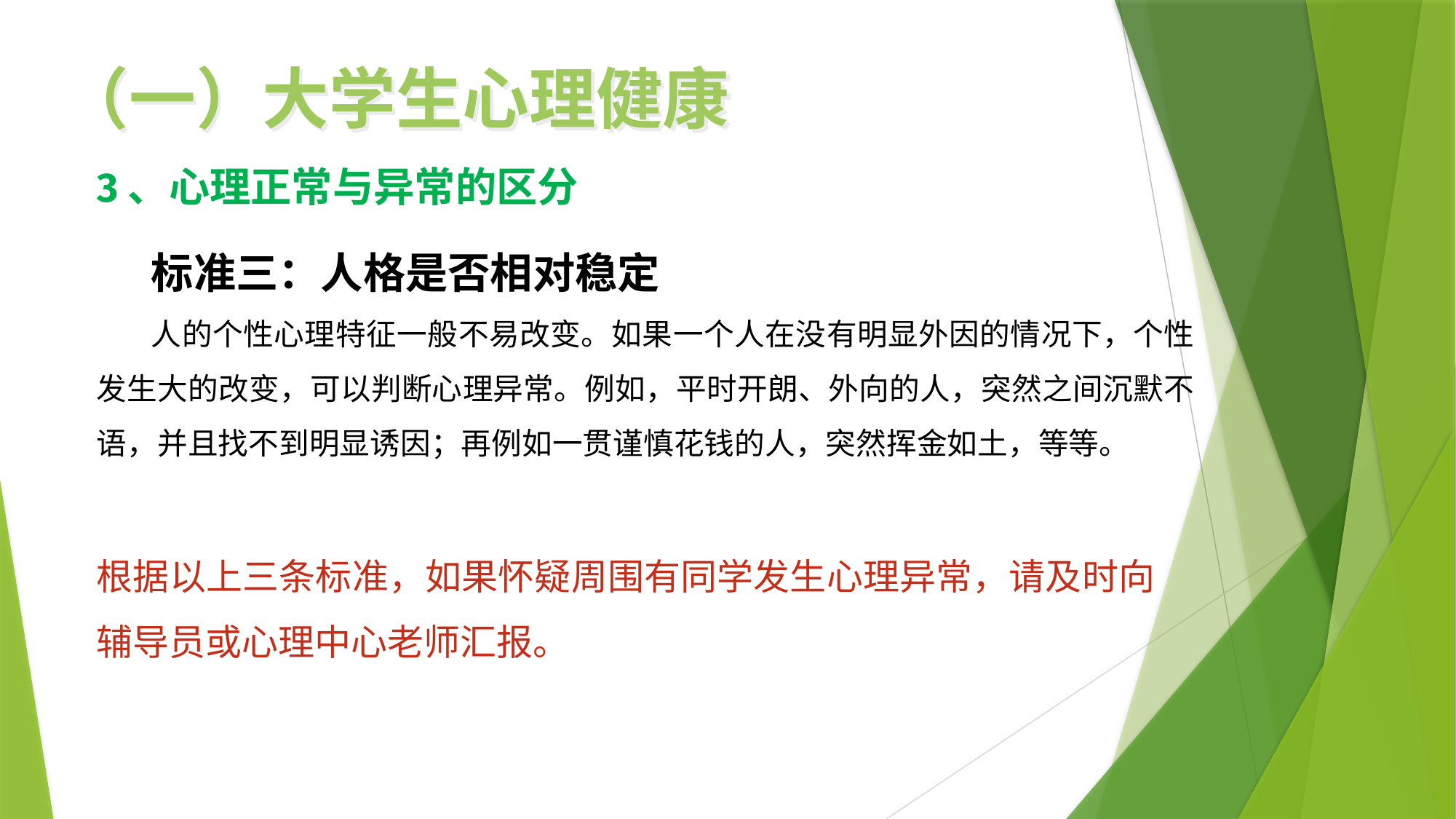

（一）大学生心理健康
3、心理正常与异常的区分
标准三：人格是否相对稳定
人的个性心理特征一般不易改变。如果一个人在没有明显外因的情况下，个性发生大的改变，可以判断心理异常。例如，平时开朗、外向的人，突然之间沉默不语，并且找不到明显诱因；再例如一贯谨慎花钱的人，突然挥金如土，等等。
根据以上三条标准，如果怀疑周围有同学发生心理异常，请及时向辅导员或心理中心老师汇报。